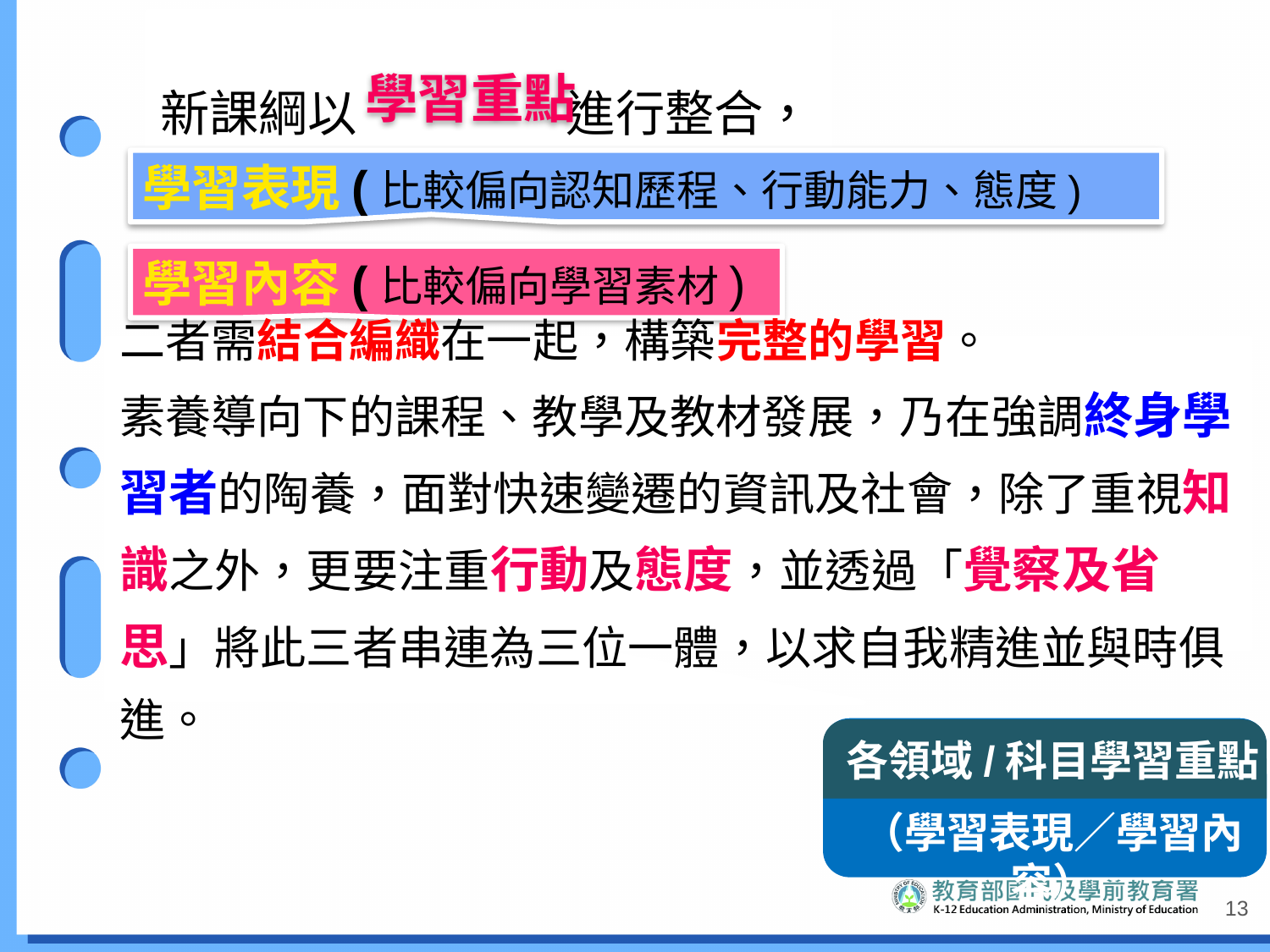

新課綱以                   進行整合，
學習重點
學習表現(比較偏向認知歷程、行動能力、態度)
學習內容(比較偏向學習素材)
二者需結合編織在一起，構築完整的學習。
素養導向下的課程、教學及教材發展，乃在強調終身學習者的陶養，面對快速變遷的資訊及社會，除了重視知識之外，更要注重行動及態度，並透過「覺察及省思」將此三者串連為三位一體，以求自我精進並與時俱進。

各領域/科目學習重點
（學習表現／學習內容）
13